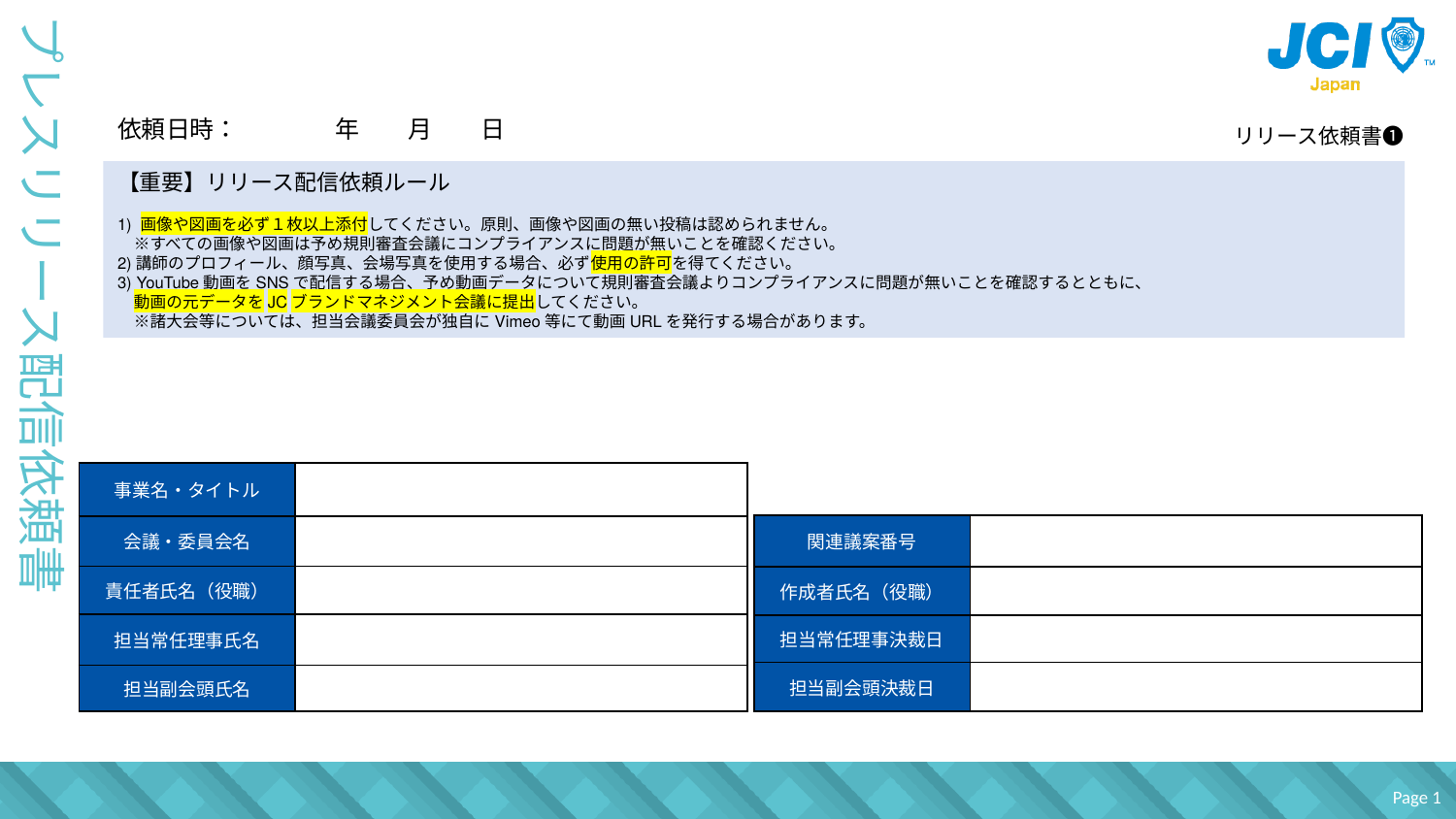

依頼日時：　　　　年　　月　　日
リリース依頼書❶
【重要】リリース配信依頼ルール

1) 画像や図画を必ず１枚以上添付してください。原則、画像や図画の無い投稿は認められません。
　※すべての画像や図画は予め規則審査会議にコンプライアンスに問題が無いことを確認ください。
2)講師のプロフィール、顔写真、会場写真を使用する場合、必ず使用の許可を得てください。
3) YouTube動画をSNSで配信する場合、予め動画データについて規則審査会議よりコンプライアンスに問題が無いことを確認するとともに、
　動画の元データをJCブランドマネジメント会議に提出してください。
　※諸大会等については、担当会議委員会が独自にVimeo等にて動画URLを発行する場合があります。
# プレスリリース配信依頼書
| 事業名・タイトル |  |
| --- | --- |
| 会議・委員会名 |  |
| 責任者氏名（役職） |  |
| 担当常任理事氏名 |  |
| 担当副会頭氏名 |  |
| 関連議案番号 |  |
| --- | --- |
| 作成者氏名（役職） |  |
| 担当常任理事決裁日 |  |
| 担当副会頭決裁日 |  |
Page 1